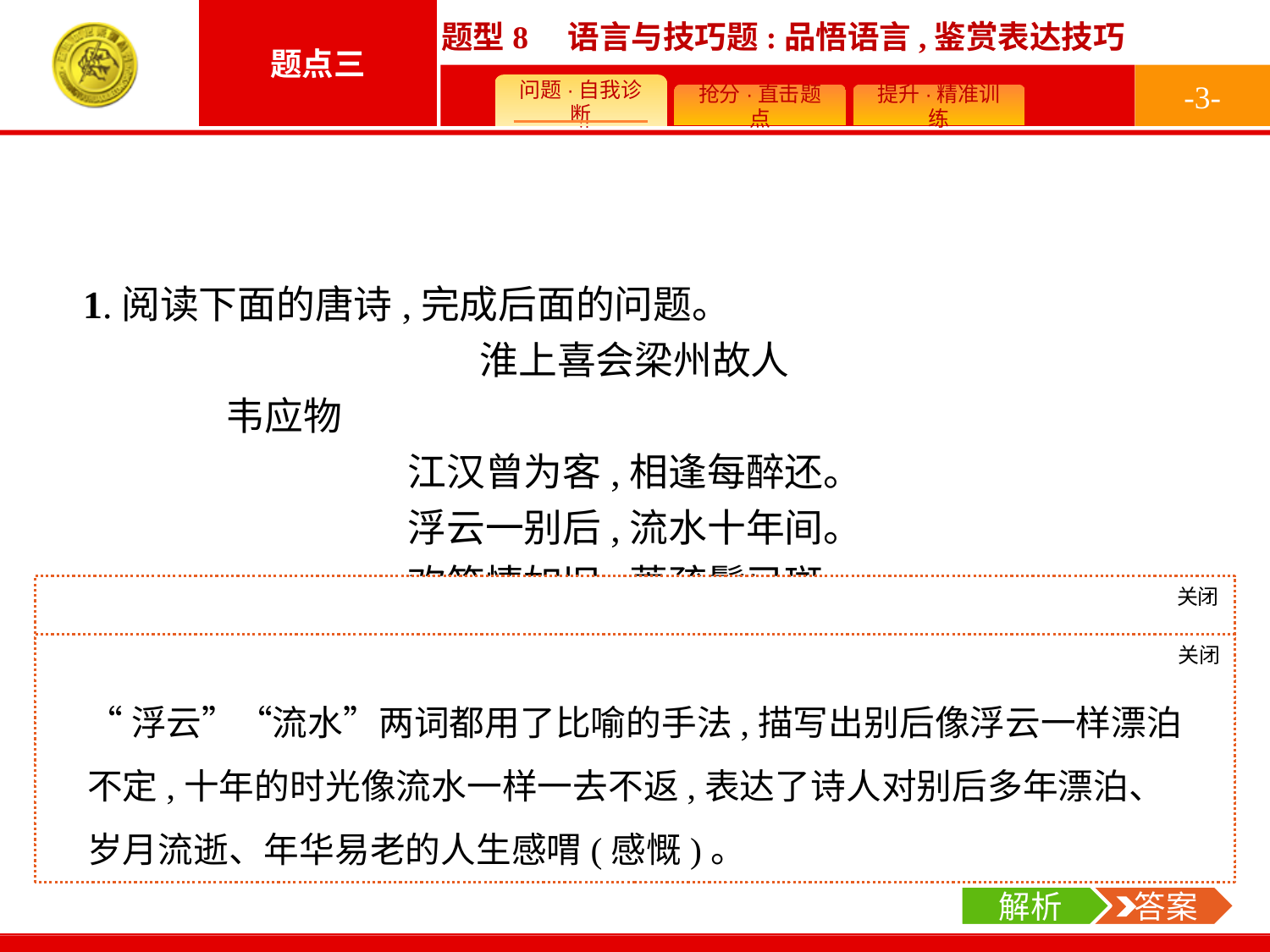

-3-
1.阅读下面的唐诗,完成后面的问题。
淮上喜会梁州故人
	韦应物
江汉曾为客,相逢每醉还。
浮云一别后,流水十年间。
欢笑情如旧,萧疏鬓已斑。
何因不归去,淮上有秋山。
颔联中“浮云”“流水”两词用得极为贴切,请作简要赏析。

关闭
解析

此题考查“炼字”,属于对诗歌语言的鉴赏。答题时先明确手法是“比喻”,然后结合诗歌内容分析。这两个词语,描写别后像浮云一样漂泊不定、十年的时光像流水一样一去不返的生活境况;最后点明情感,表达了诗人对别后多年漂泊、岁月流逝、年华易老的人生感喟。

关闭
解析
  答案

“浮云”“流水”两词都用了比喻的手法,描写出别后像浮云一样漂泊不定,十年的时光像流水一样一去不返,表达了诗人对别后多年漂泊、岁月流逝、年华易老的人生感喟(感慨)。
解析
  答案